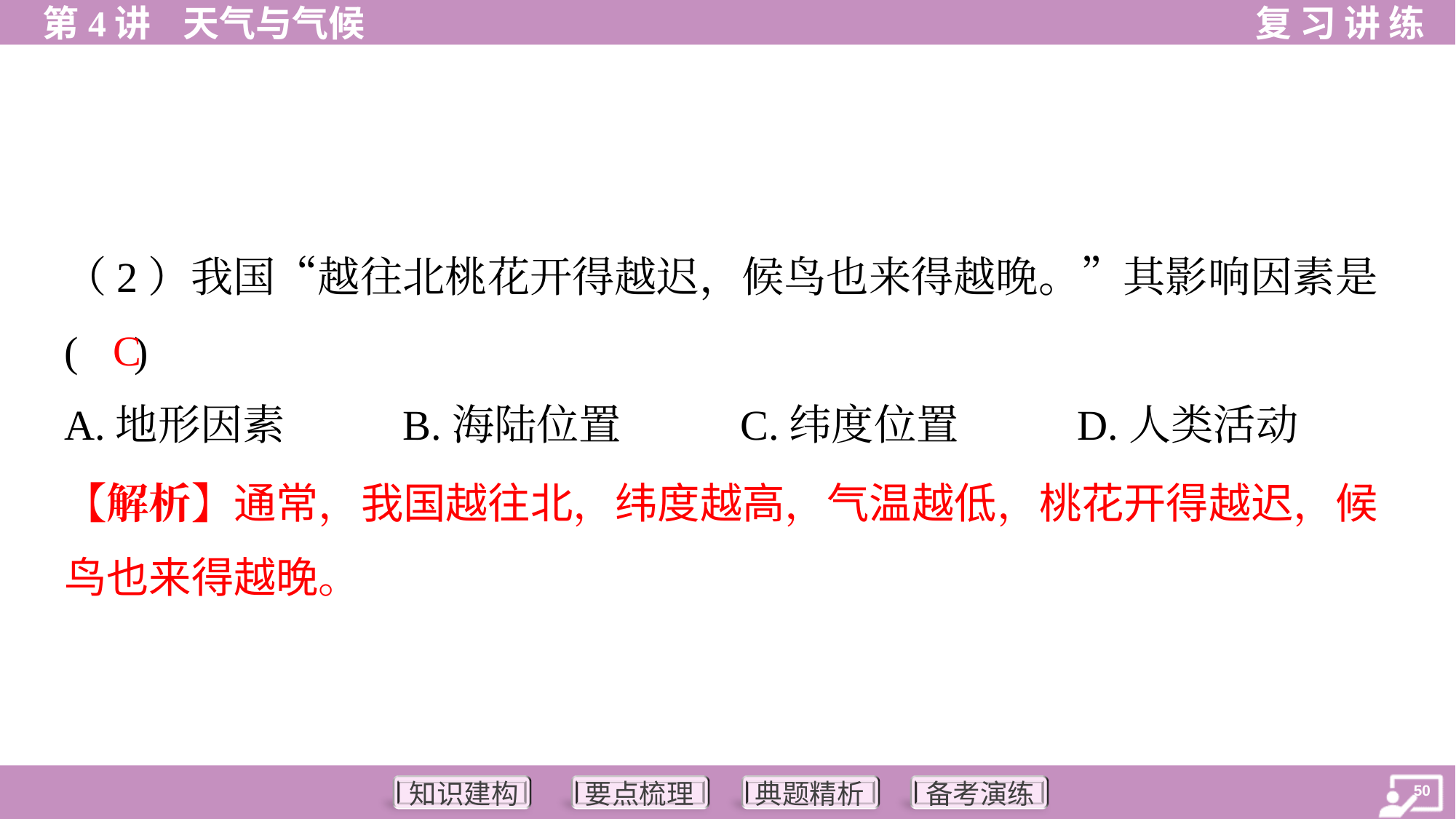

（2）我国“越往北桃花开得越迟，候鸟也来得越晚。”其影响因素是
(     )
C
A.地形因素	B.海陆位置	C.纬度位置	D.人类活动
【解析】通常，我国越往北，纬度越高，气温越低，桃花开得越迟，候
鸟也来得越晚。